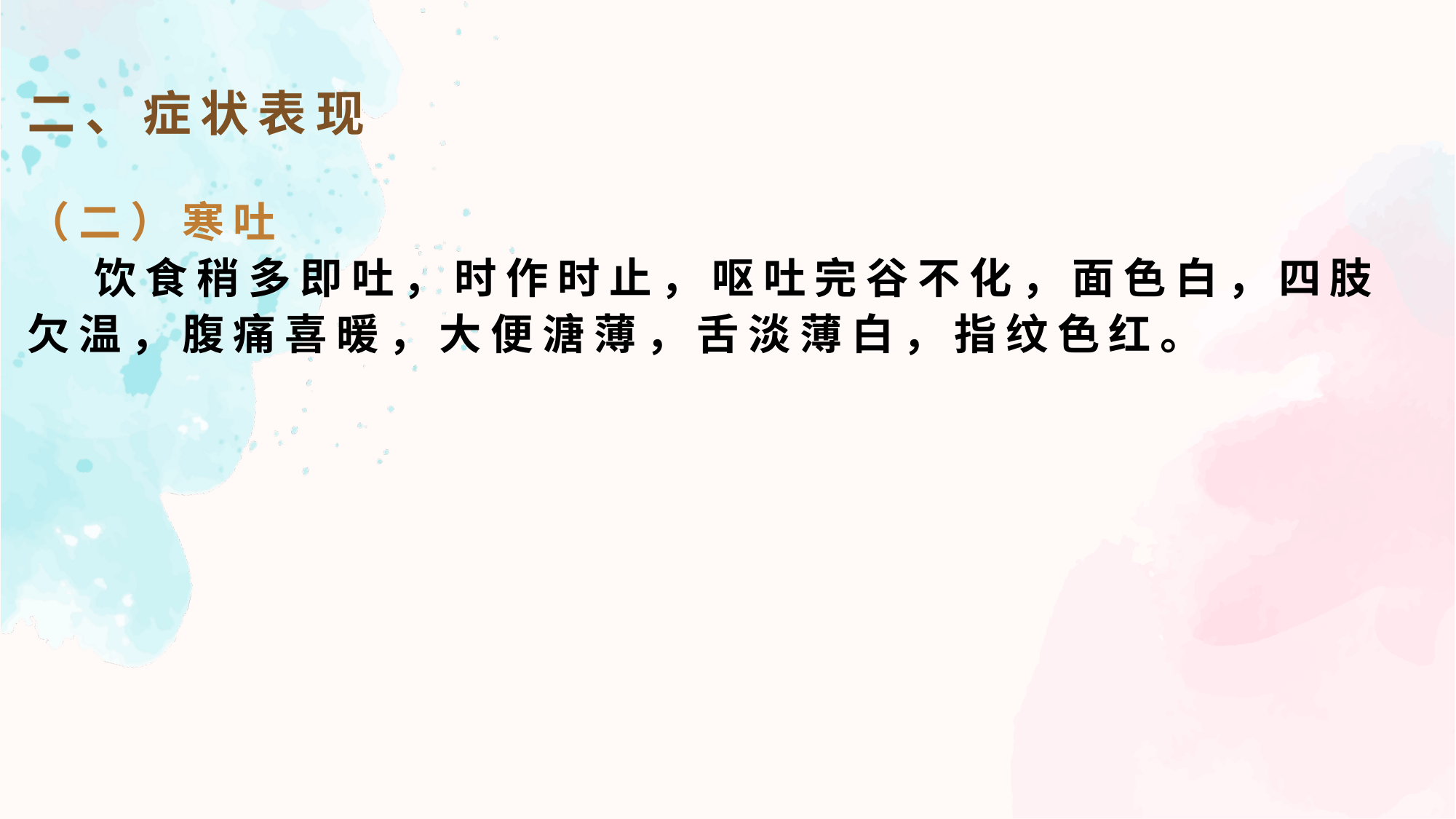

二、症状表现

（二）寒吐
   饮食稍多即吐，时作时止，呕吐完谷不化，面色白，四肢欠温，腹痛喜暖，大便溏薄，舌淡薄白，指纹色红。